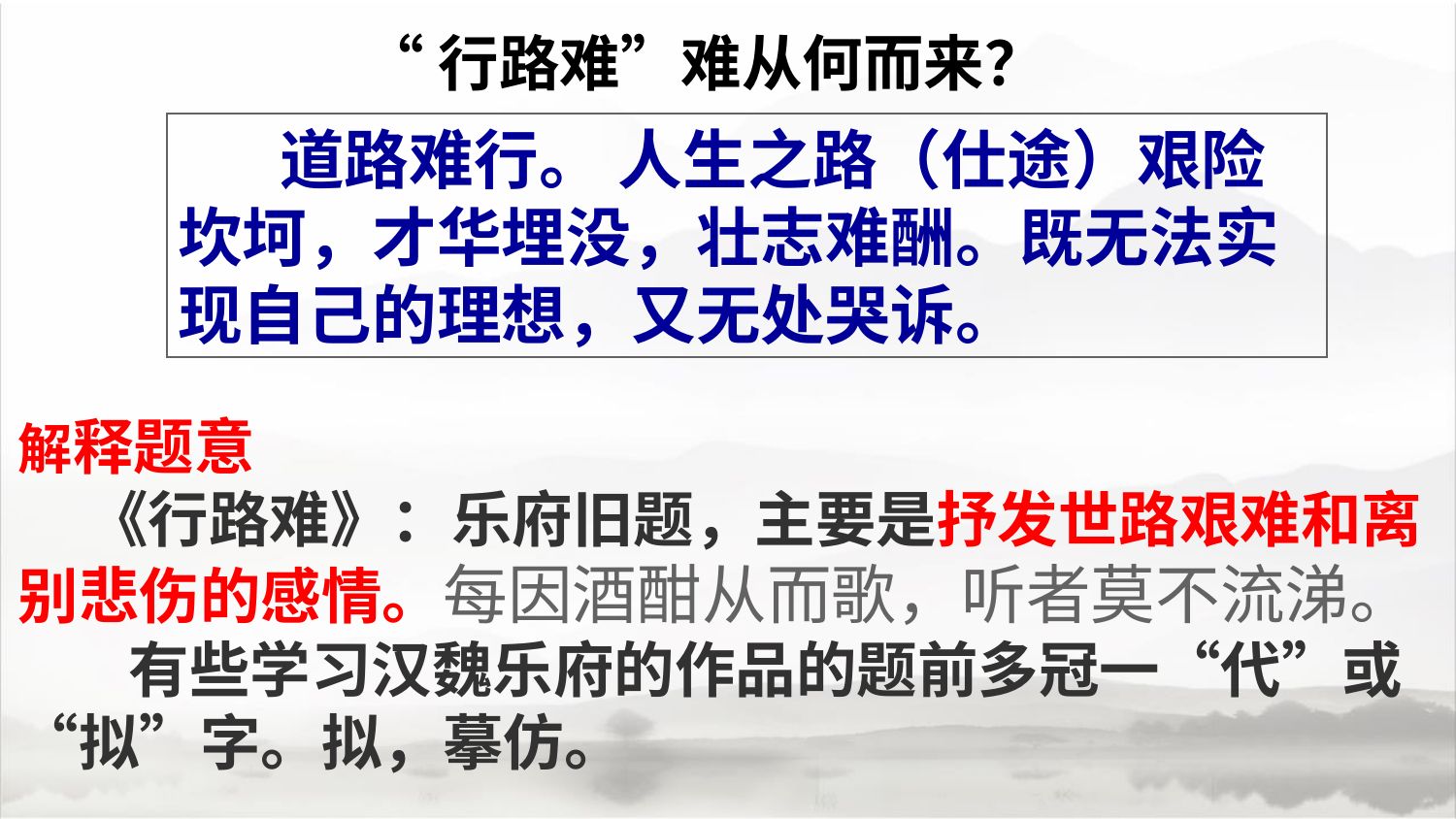

“行路难”难从何而来？
        道路难行。 人生之路（仕途）艰险坎坷，才华埋没，壮志难酬。既无法实现自己的理想，又无处哭诉。
解释题意
     《行路难》：乐府旧题，主要是抒发世路艰难和离别悲伤的感情。每因酒酣从而歌，听者莫不流涕。
        有些学习汉魏乐府的作品的题前多冠一“代”或“拟”字。拟，摹仿。